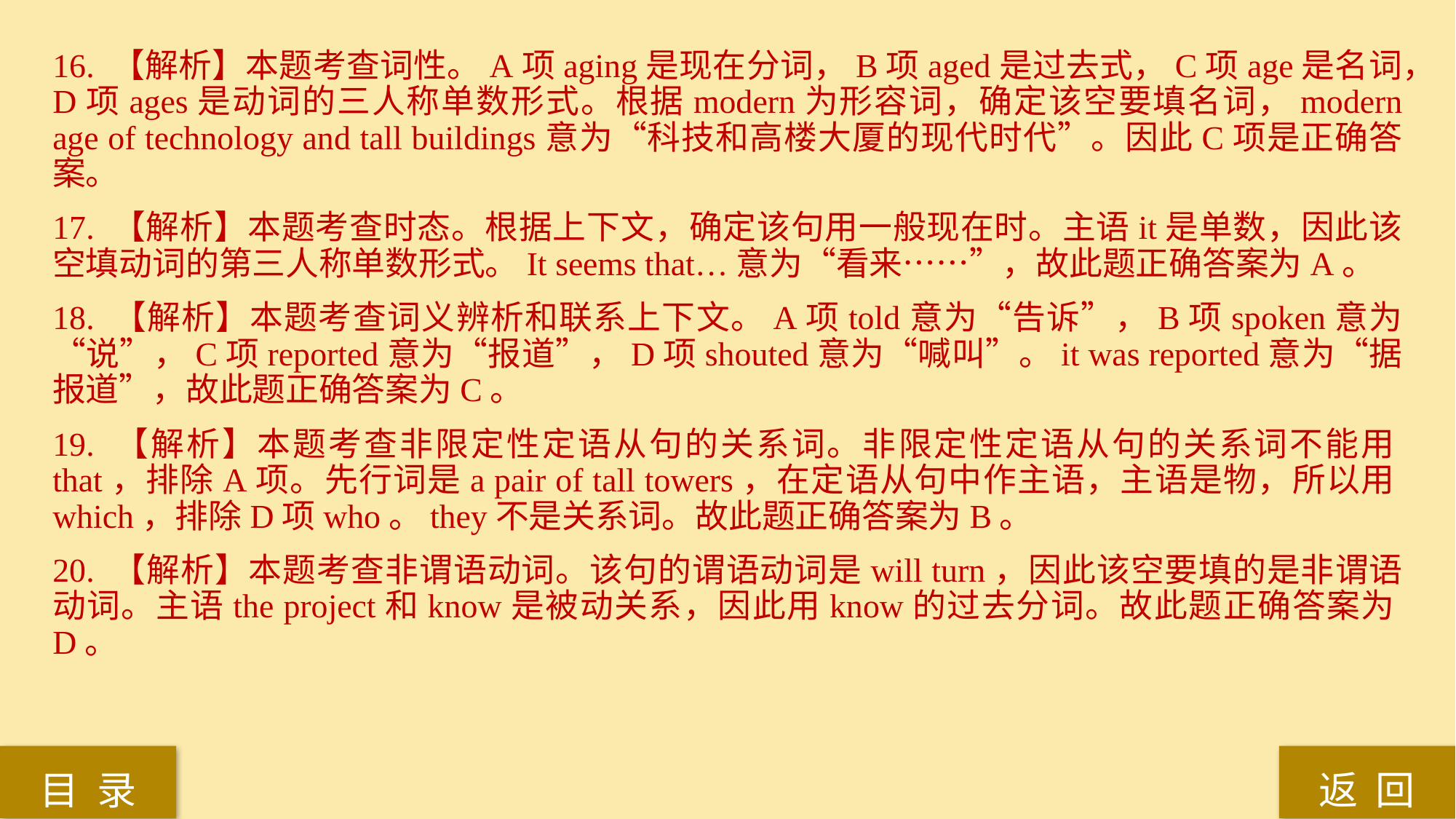

16. 【解析】本题考查词性。A项aging是现在分词，B项aged是过去式，C项age是名词，D项ages是动词的三人称单数形式。根据modern为形容词，确定该空要填名词，modern age of technology and tall buildings意为“科技和高楼大厦的现代时代”。因此C项是正确答案。
17. 【解析】本题考查时态。根据上下文，确定该句用一般现在时。主语it是单数，因此该空填动词的第三人称单数形式。It seems that…意为“看来……”，故此题正确答案为A。
18. 【解析】本题考查词义辨析和联系上下文。A项told意为“告诉”，B项spoken意为“说”，C项reported意为“报道”，D项shouted意为“喊叫”。it was reported意为“据报道”，故此题正确答案为C。
19. 【解析】本题考查非限定性定语从句的关系词。非限定性定语从句的关系词不能用that，排除A项。先行词是a pair of tall towers，在定语从句中作主语，主语是物，所以用which，排除D项who。they不是关系词。故此题正确答案为B。
20. 【解析】本题考查非谓语动词。该句的谓语动词是will turn，因此该空要填的是非谓语动词。主语the project和know是被动关系，因此用know的过去分词。故此题正确答案为D。
返  回